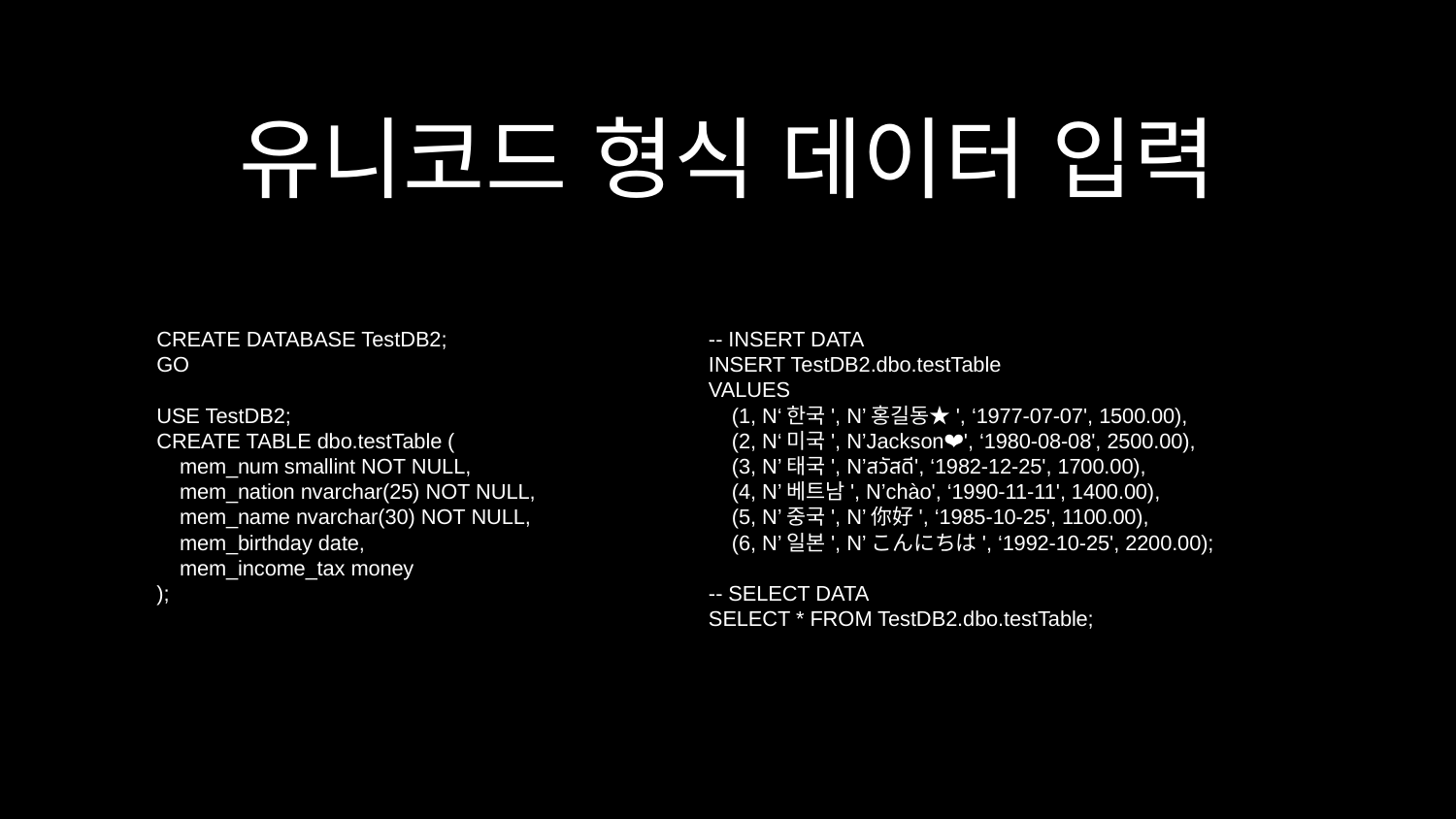

# 유니코드 형식 데이터 입력
CREATE DATABASE TestDB2;
GO

USE TestDB2;
CREATE TABLE dbo.testTable (
    mem_num smallint NOT NULL,
    mem_nation nvarchar(25) NOT NULL,
    mem_name nvarchar(30) NOT NULL,
    mem_birthday date,
    mem_income_tax money
);

-- INSERT DATA
INSERT TestDB2.dbo.testTable
VALUES
    (1, N‘한국', N’홍길동★', ‘1977-07-07', 1500.00),
    (2, N‘미국', N’Jackson❤', ‘1980-08-08', 2500.00),
    (3, N’태국', N’สวัสดี', ‘1982-12-25', 1700.00),
    (4, N’베트남', N’chào', ‘1990-11-11', 1400.00),
    (5, N’중국', N’你好', ‘1985-10-25', 1100.00),
    (6, N’일본', N’こんにちは', ‘1992-10-25', 2200.00);

-- SELECT DATA
SELECT * FROM TestDB2.dbo.testTable;